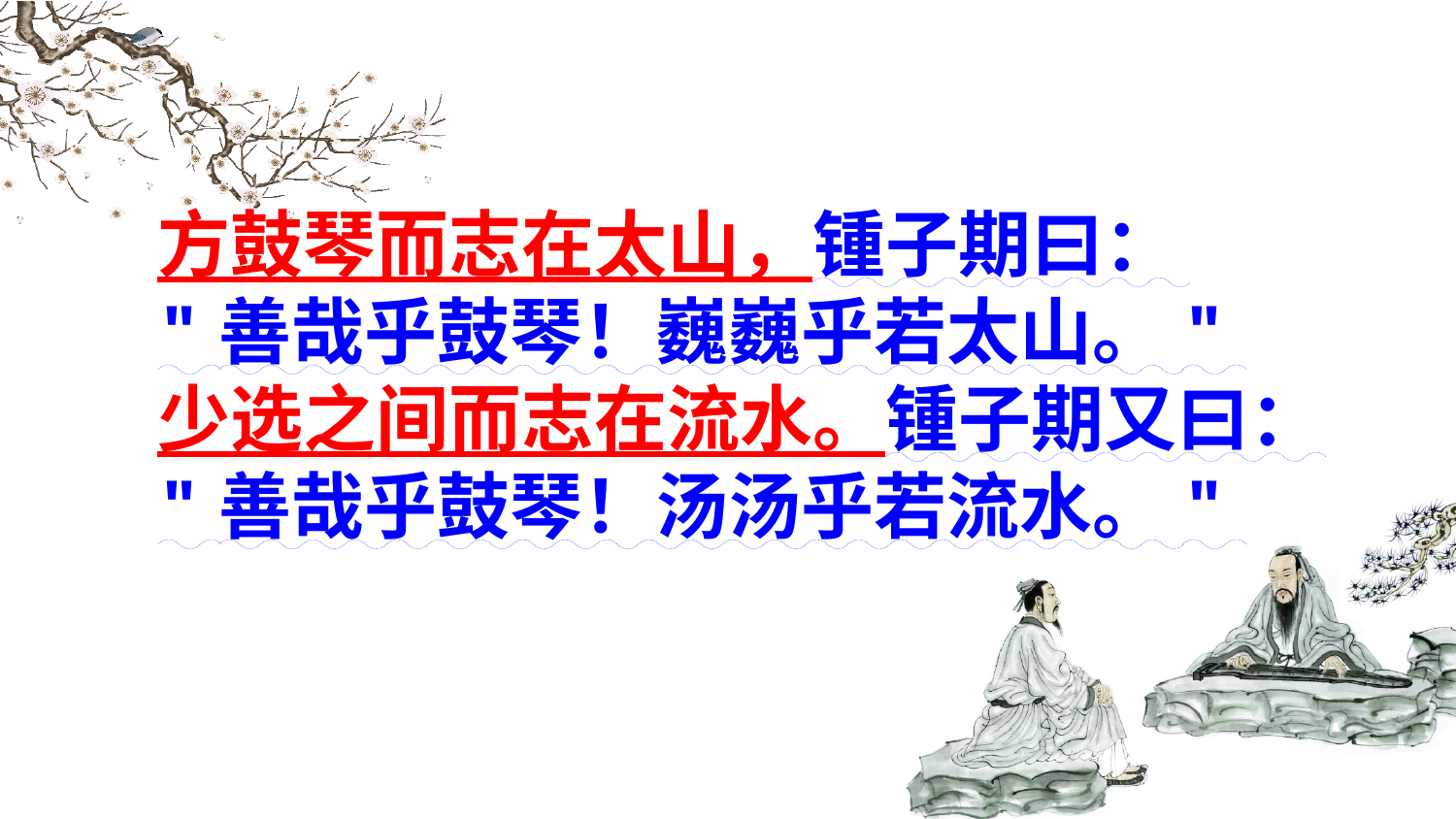

方鼓琴而志在太山，锺子期曰：
"善哉乎鼓琴！巍巍乎若太山。"
少选之间而志在流水。锺子期又曰：
"善哉乎鼓琴！汤汤乎若流水。"